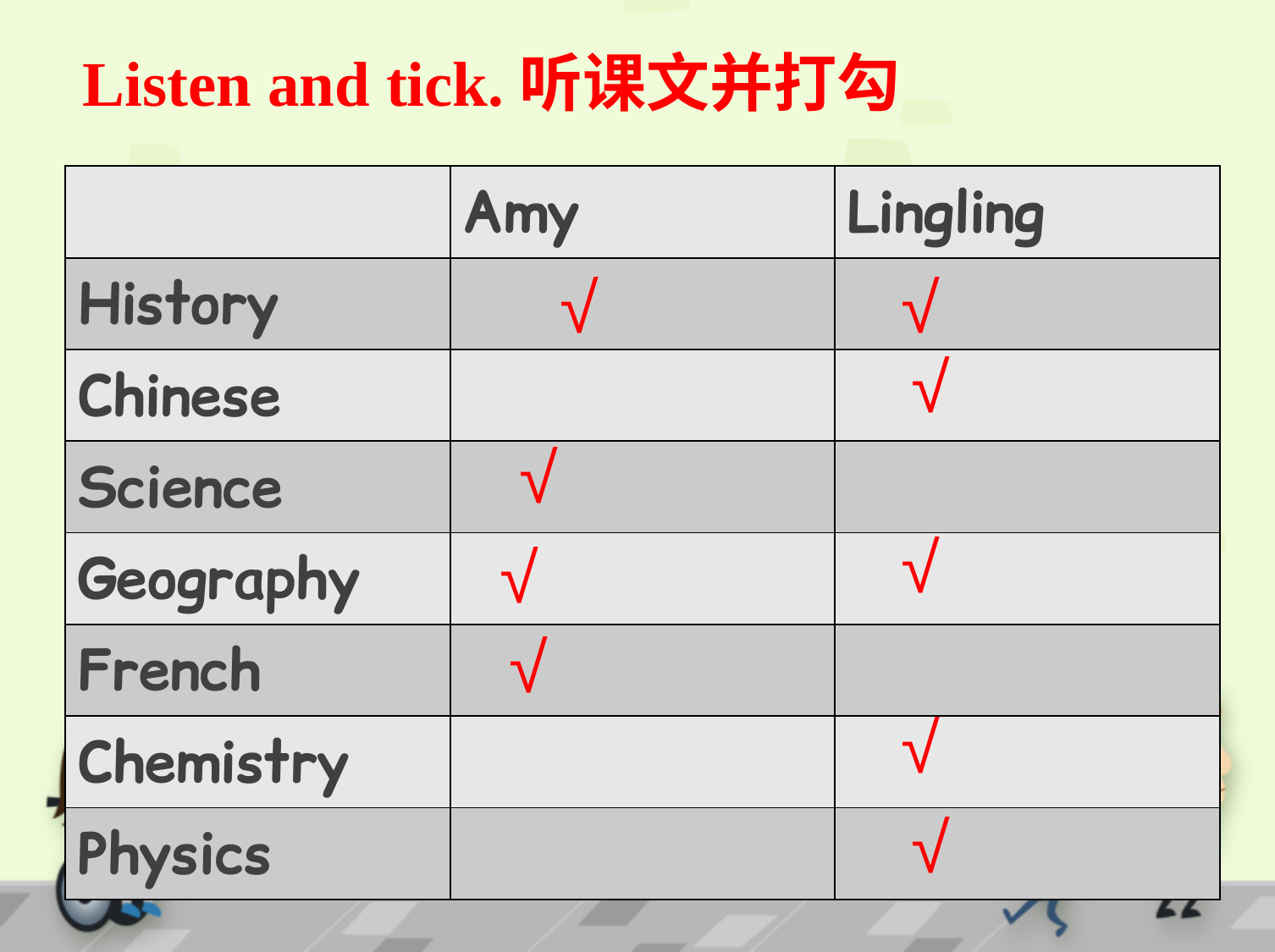

Listen and tick.听课文并打勾
|  | Amy | Lingling |
| --- | --- | --- |
| History |  |  |
| Chinese |  |  |
| Science |  |  |
| Geography |  |  |
| French |  |  |
| Chemistry |  |  |
| Physics |  |  |
√
√
√

√
√
√
√
√
√